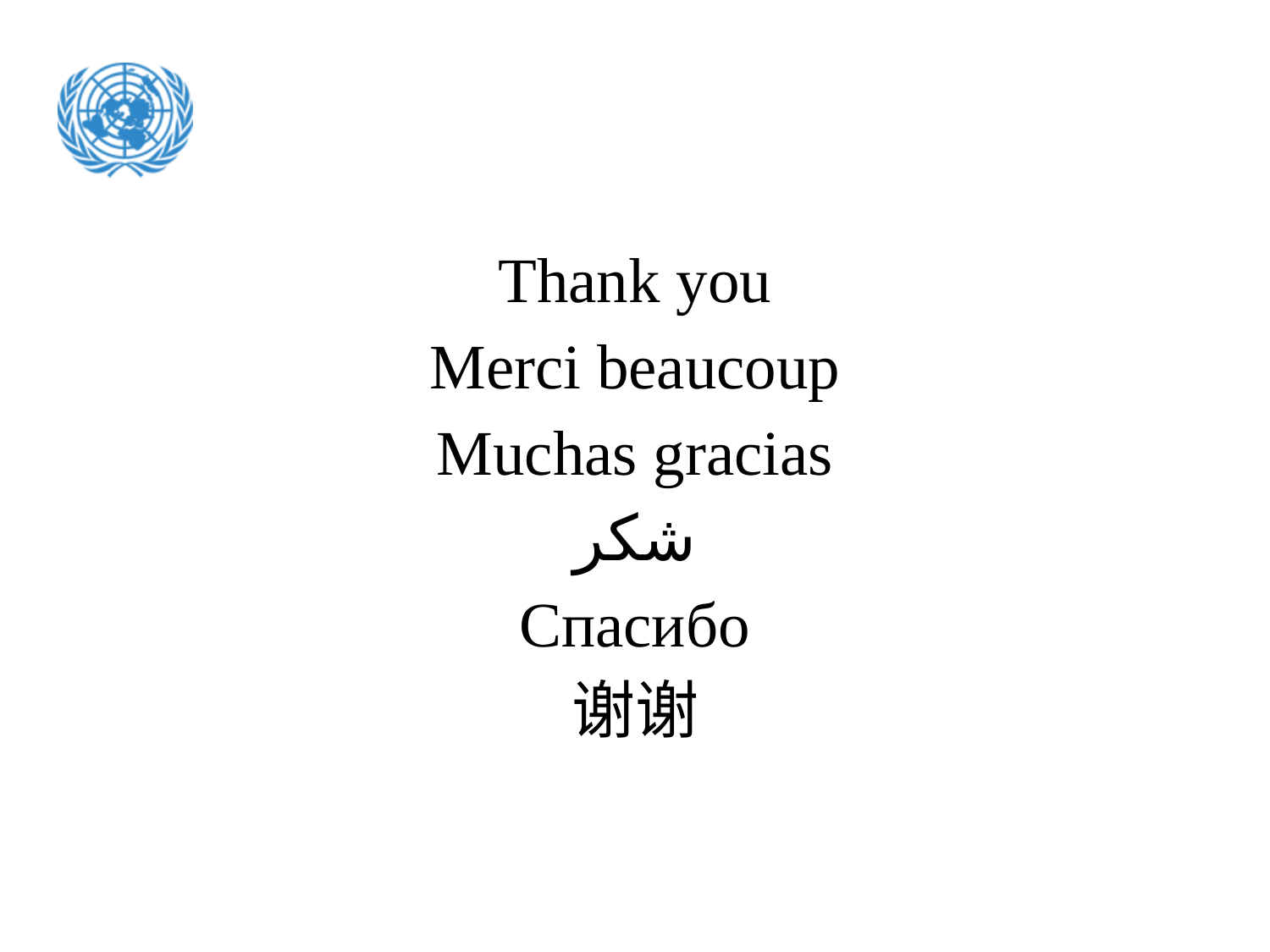

Thank you
Merci beaucoup
Muchas gracias
شكر
Спасибо
谢谢